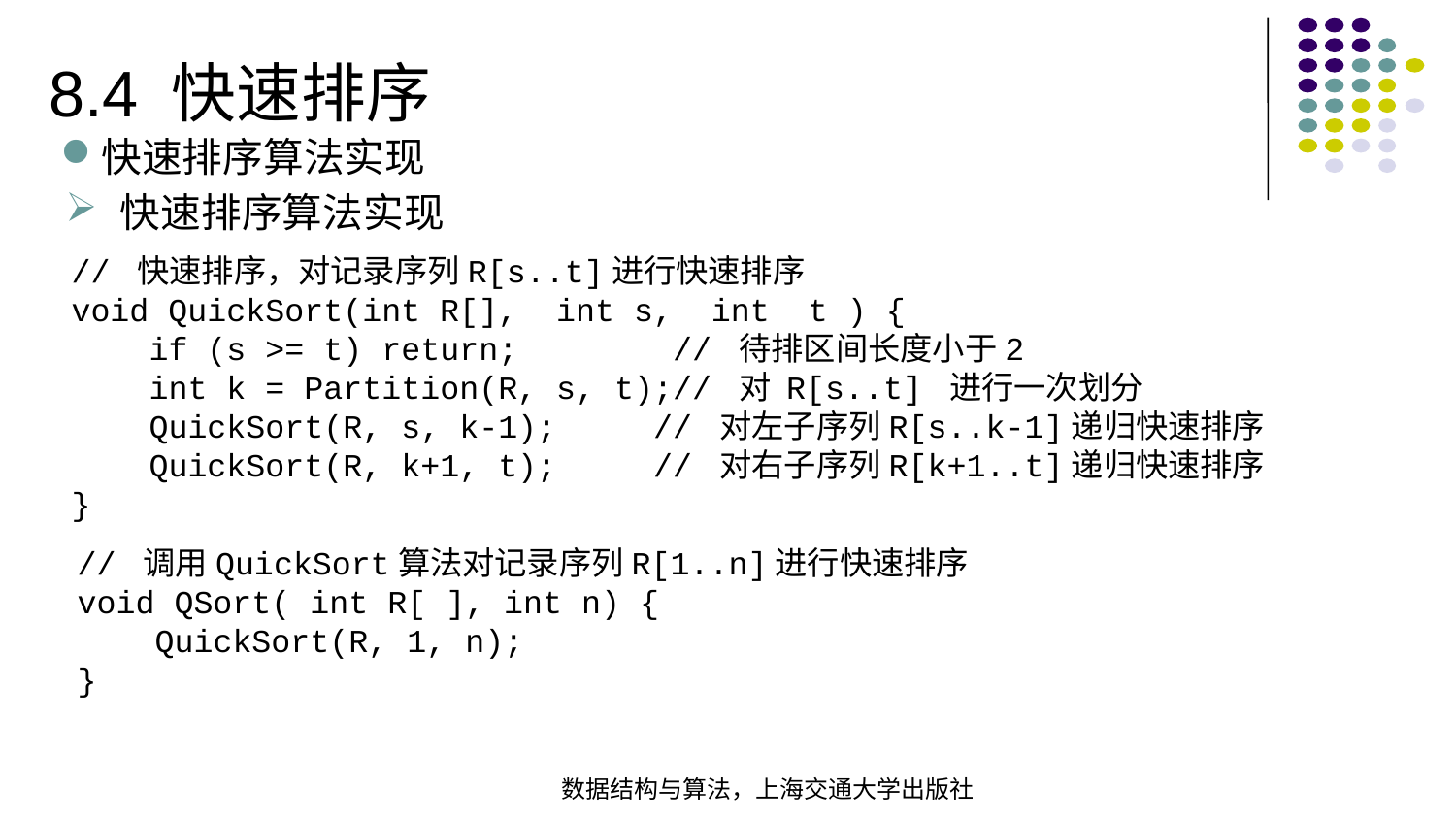

8.4 快速排序
快速排序算法实现
快速排序算法实现
// 快速排序，对记录序列R[s..t]进行快速排序void QuickSort(int R[],  int s,  int  t ) {    if (s >= t) return;        // 待排区间长度小于2    int k = Partition(R, s, t);// 对 R[s..t] 进行一次划分    QuickSort(R, s, k-1);     // 对左子序列R[s..k-1]递归快速排序    QuickSort(R, k+1, t);     // 对右子序列R[k+1..t]递归快速排序
}
// 调用QuickSort算法对记录序列R[1..n]进行快速排序void QSort( int R[ ], int n) {     QuickSort(R, 1, n);}